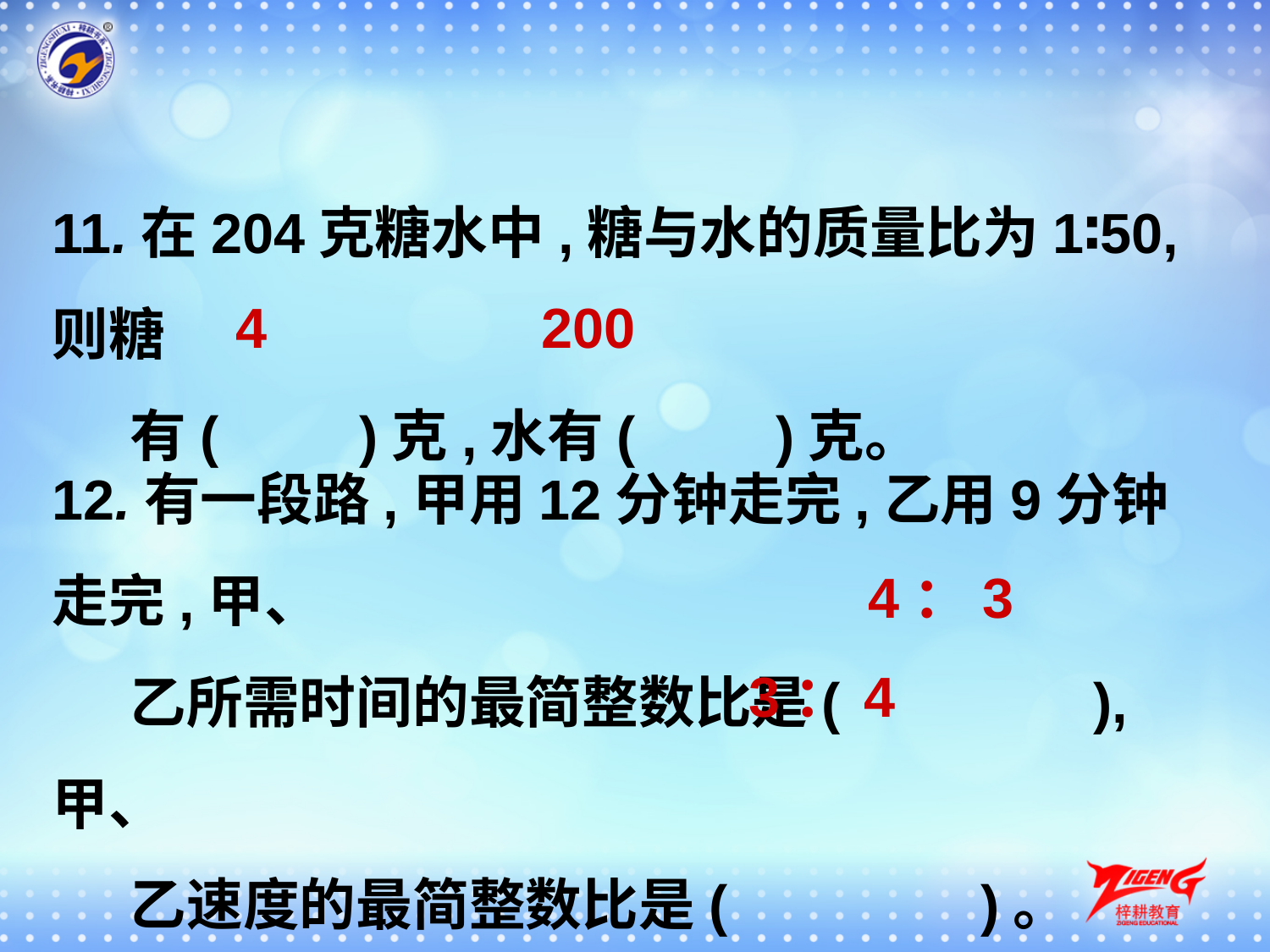

11.在204克糖水中,糖与水的质量比为1∶50,则糖
     有(　　)克,水有(　　)克。
4
200
12.有一段路,甲用12分钟走完,乙用9分钟走完,甲、
     乙所需时间的最简整数比是(　　　　),甲、
     乙速度的最简整数比是(　　　　)。
4：3
3：4